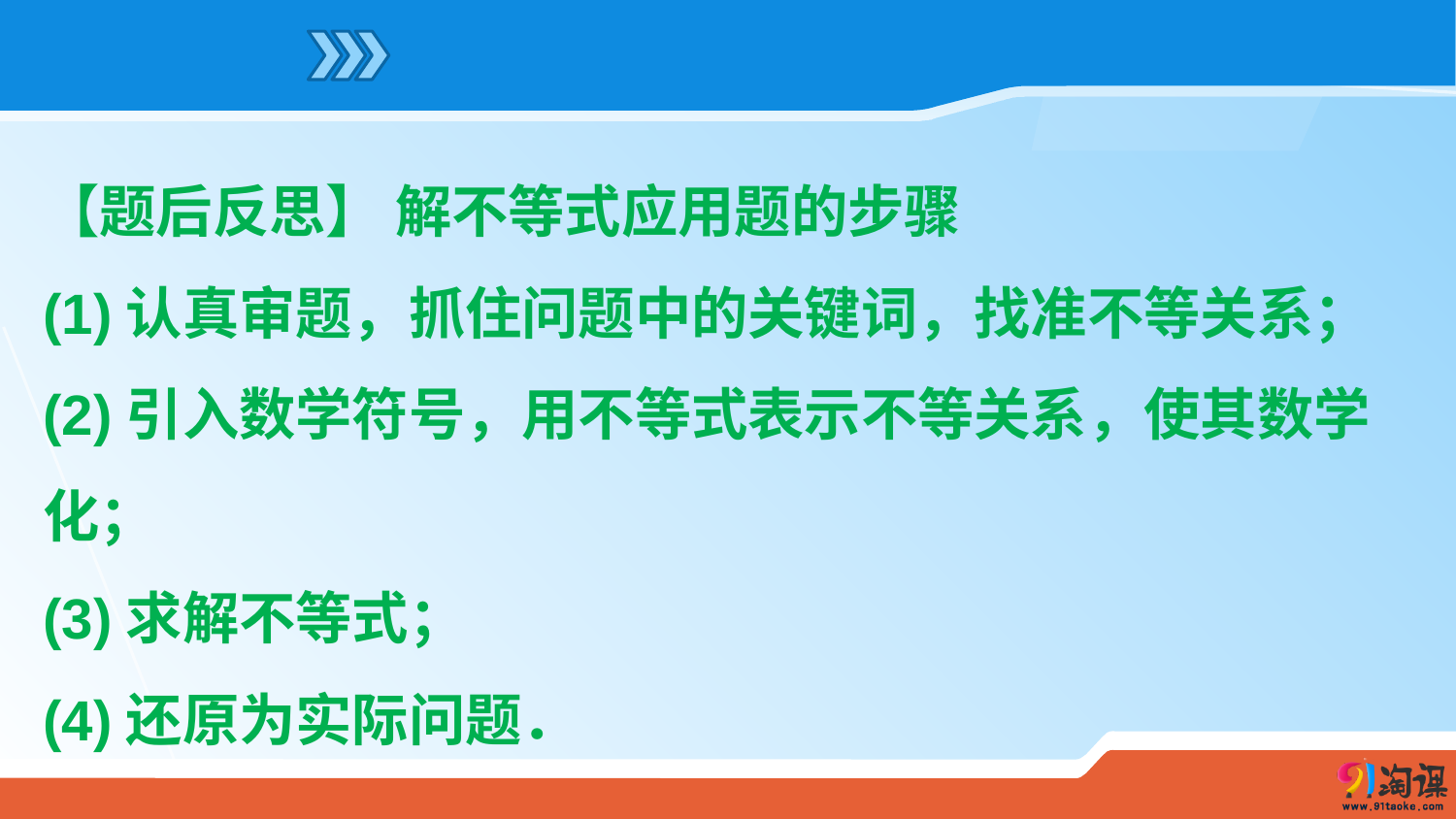

【题后反思】 解不等式应用题的步骤
(1)认真审题，抓住问题中的关键词，找准不等关系；
(2)引入数学符号，用不等式表示不等关系，使其数学化；
(3)求解不等式；
(4)还原为实际问题．